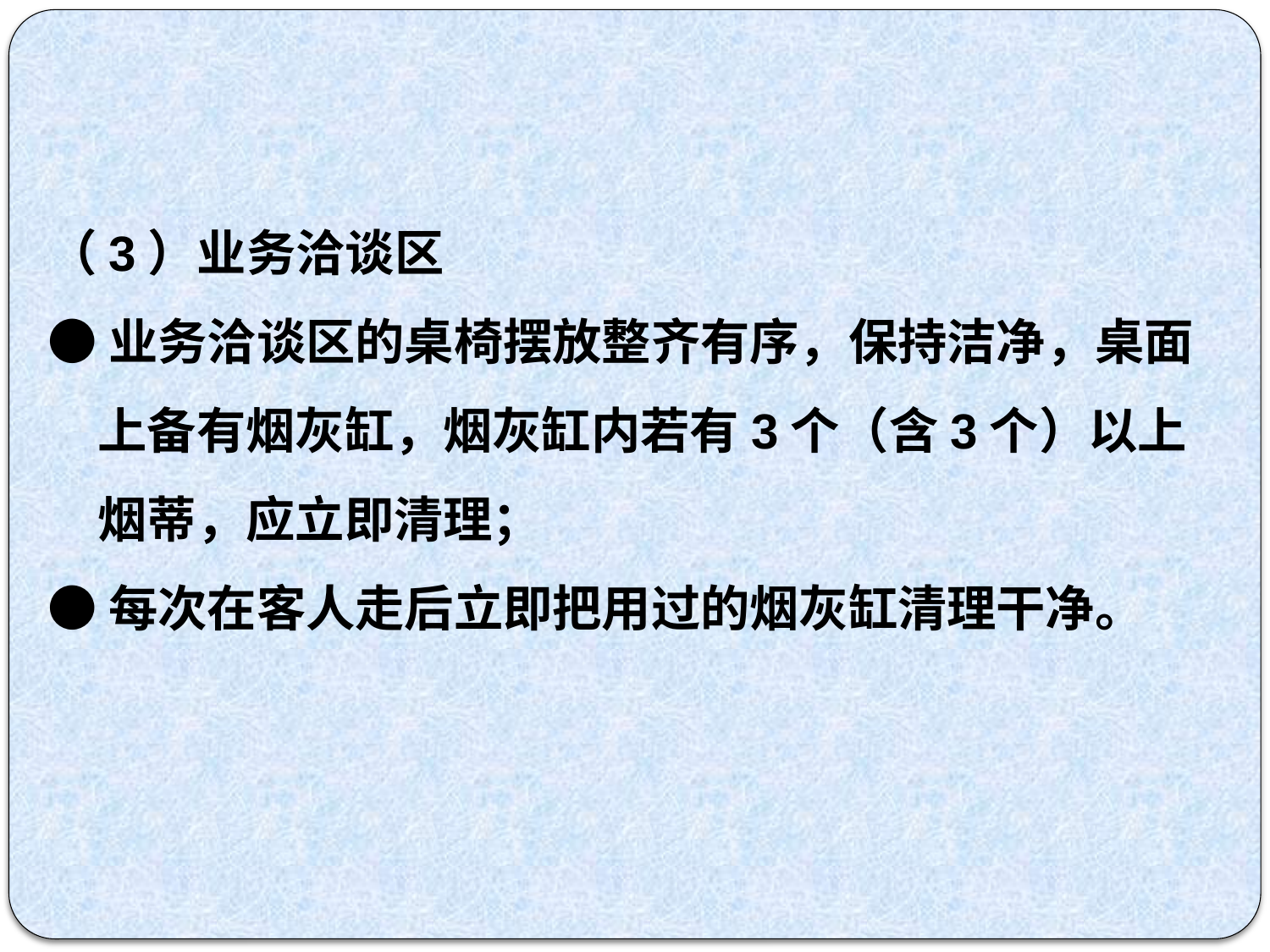

（3）业务洽谈区
●业务洽谈区的桌椅摆放整齐有序，保持洁净，桌面上备有烟灰缸，烟灰缸内若有3个（含3个）以上烟蒂，应立即清理；
●每次在客人走后立即把用过的烟灰缸清理干净。